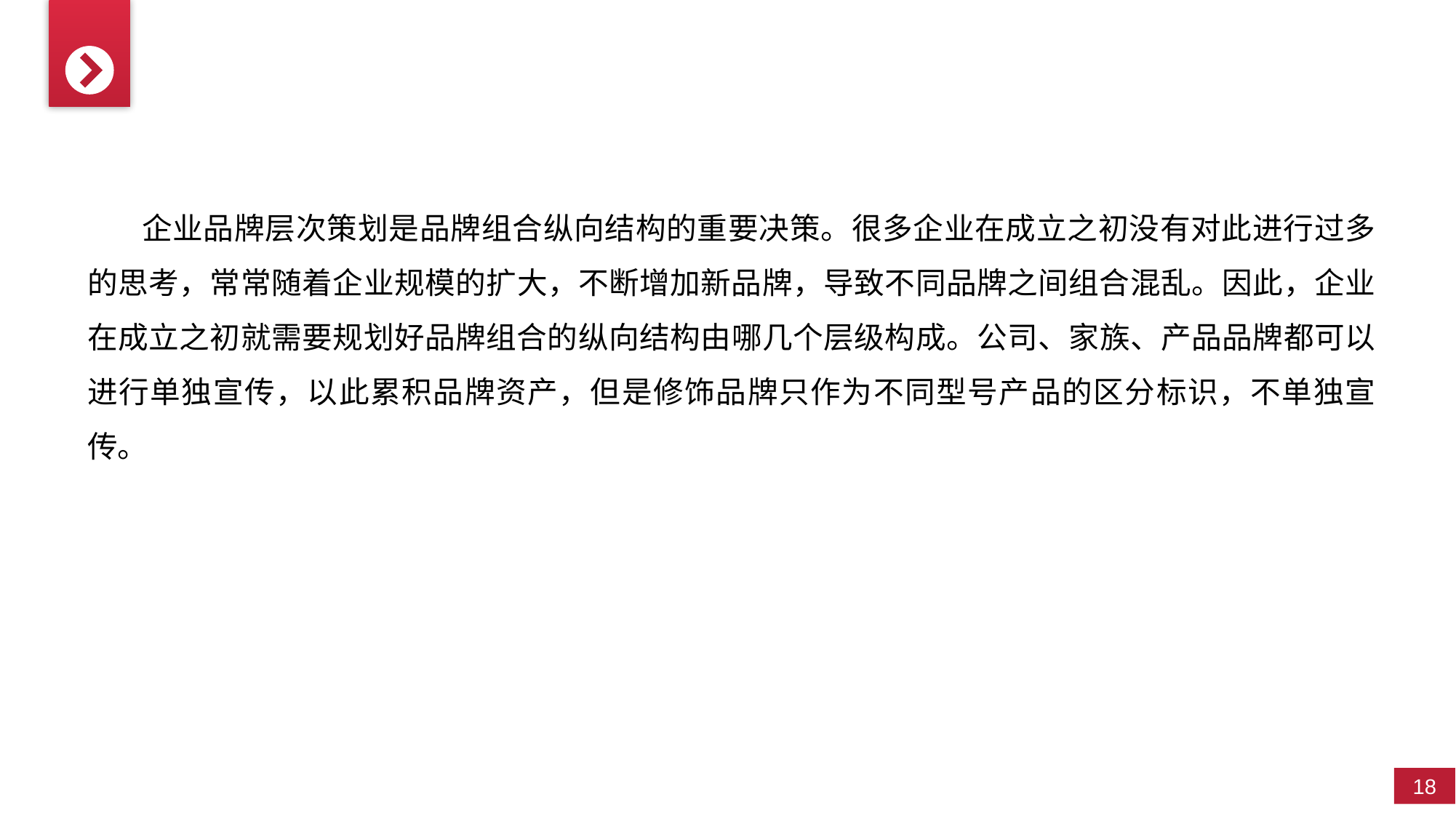

企业品牌层次策划是品牌组合纵向结构的重要决策。很多企业在成立之初没有对此进行过多的思考，常常随着企业规模的扩大，不断增加新品牌，导致不同品牌之间组合混乱。因此，企业在成立之初就需要规划好品牌组合的纵向结构由哪几个层级构成。公司、家族、产品品牌都可以进行单独宣传，以此累积品牌资产，但是修饰品牌只作为不同型号产品的区分标识，不单独宣传。